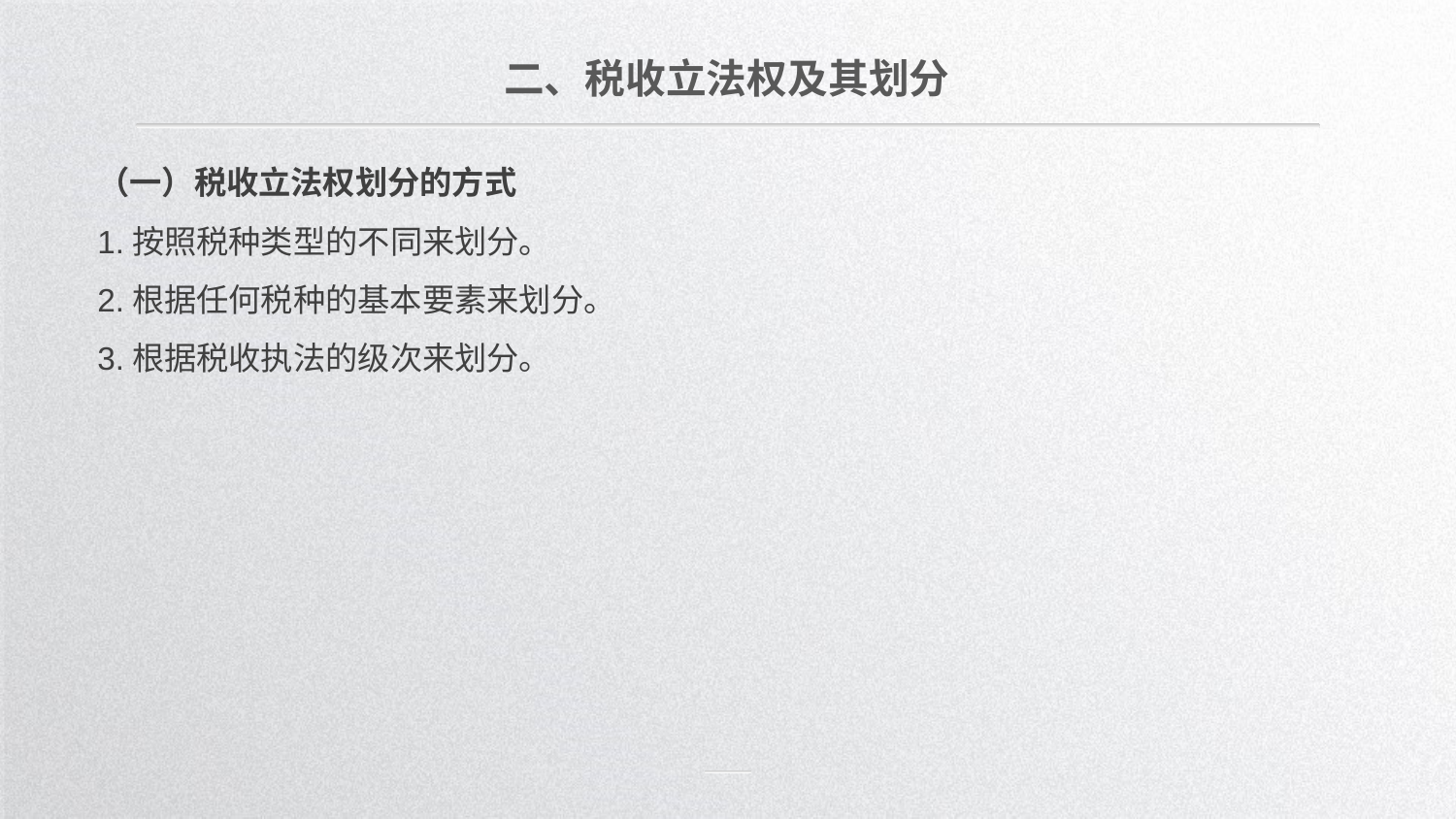

二、税收立法权及其划分
（一）税收立法权划分的方式
1.按照税种类型的不同来划分。
2.根据任何税种的基本要素来划分。
3.根据税收执法的级次来划分。